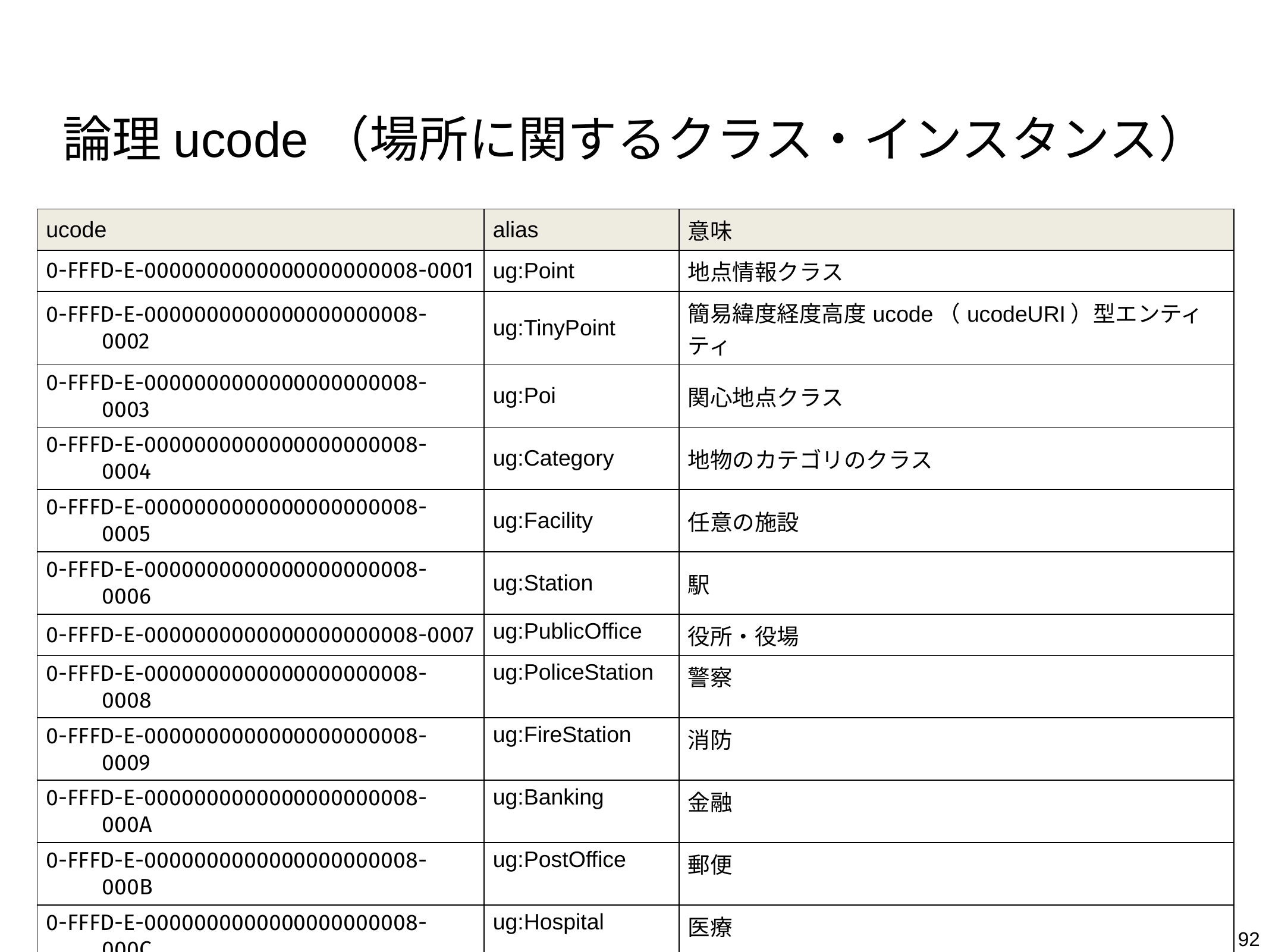

# 論理ucode（場所に関するクラス・インスタンス）
| ucode | alias | 意味 |
| --- | --- | --- |
| 0-FFFD-E-0000000000000000000008-0001 | ug:Point | 地点情報クラス |
| 0-FFFD-E-0000000000000000000008-0002 | ug:TinyPoint | 簡易緯度経度高度ucode（ucodeURI）型エンティティ |
| 0-FFFD-E-0000000000000000000008-0003 | ug:Poi | 関心地点クラス |
| 0-FFFD-E-0000000000000000000008-0004 | ug:Category | 地物のカテゴリのクラス |
| 0-FFFD-E-0000000000000000000008-0005 | ug:Facility | 任意の施設 |
| 0-FFFD-E-0000000000000000000008-0006 | ug:Station | 駅 |
| 0-FFFD-E-0000000000000000000008-0007 | ug:PublicOffice | 役所・役場 |
| 0-FFFD-E-0000000000000000000008-0008 | ug:PoliceStation | 警察 |
| 0-FFFD-E-0000000000000000000008-0009 | ug:FireStation | 消防 |
| 0-FFFD-E-0000000000000000000008-000A | ug:Banking | 金融 |
| 0-FFFD-E-0000000000000000000008-000B | ug:PostOffice | 郵便 |
| 0-FFFD-E-0000000000000000000008-000C | ug:Hospital | 医療 |
| 0-FFFD-E-0000000000000000000008-000D | ug:Welfare | 福祉 |
| 0-FFFD-E-0000000000000000000008-000E | ug:Education | 教育 |
| 0-FFFD-E-0000000000000000000008-000F | ug:Research | 研究 |
92